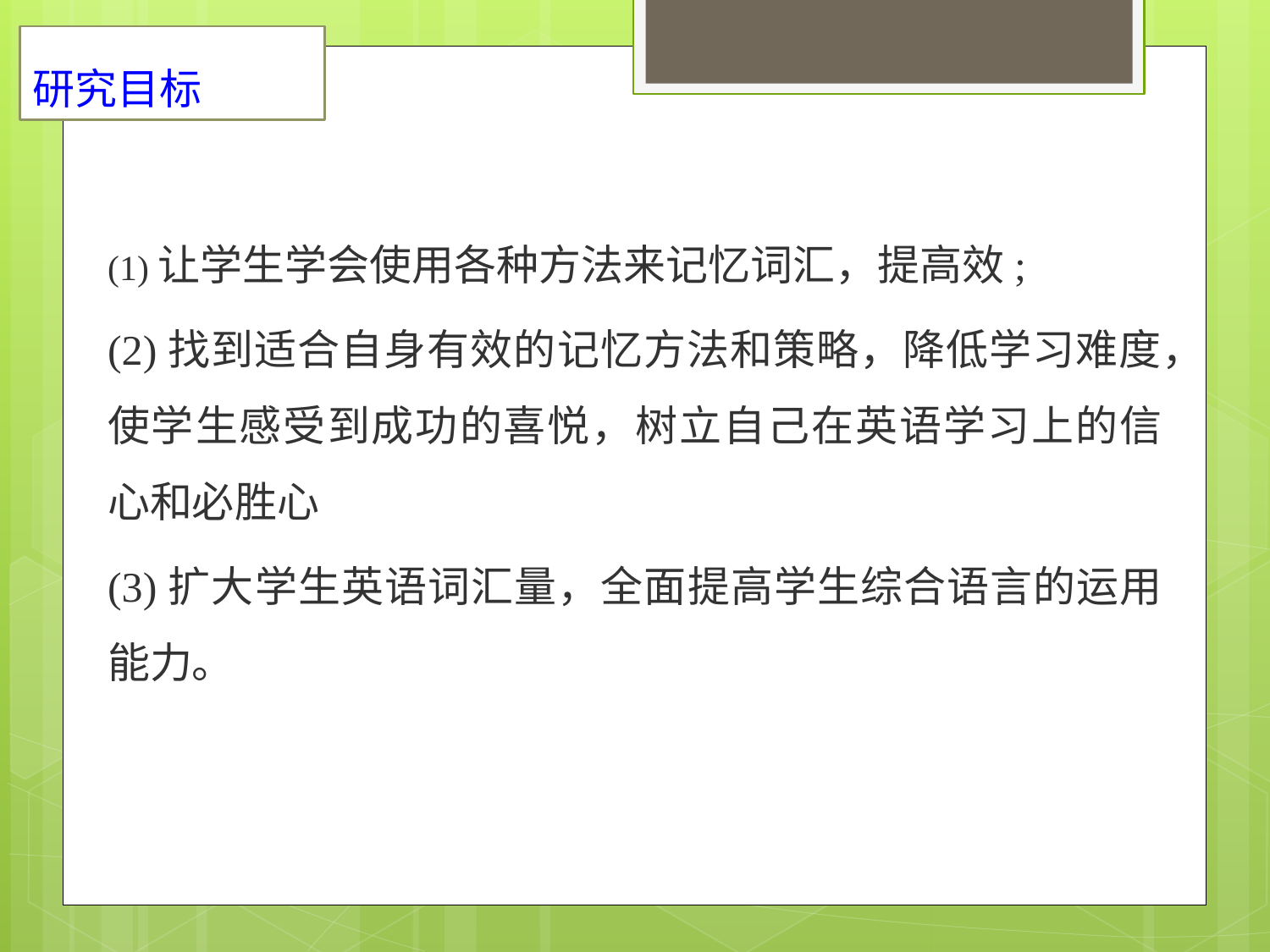

# 研究目标
(1)让学生学会使用各种方法来记忆词汇，提高效;
(2)找到适合自身有效的记忆方法和策略，降低学习难度，使学生感受到成功的喜悦，树立自己在英语学习上的信心和必胜心
(3)扩大学生英语词汇量，全面提高学生综合语言的运用能力。